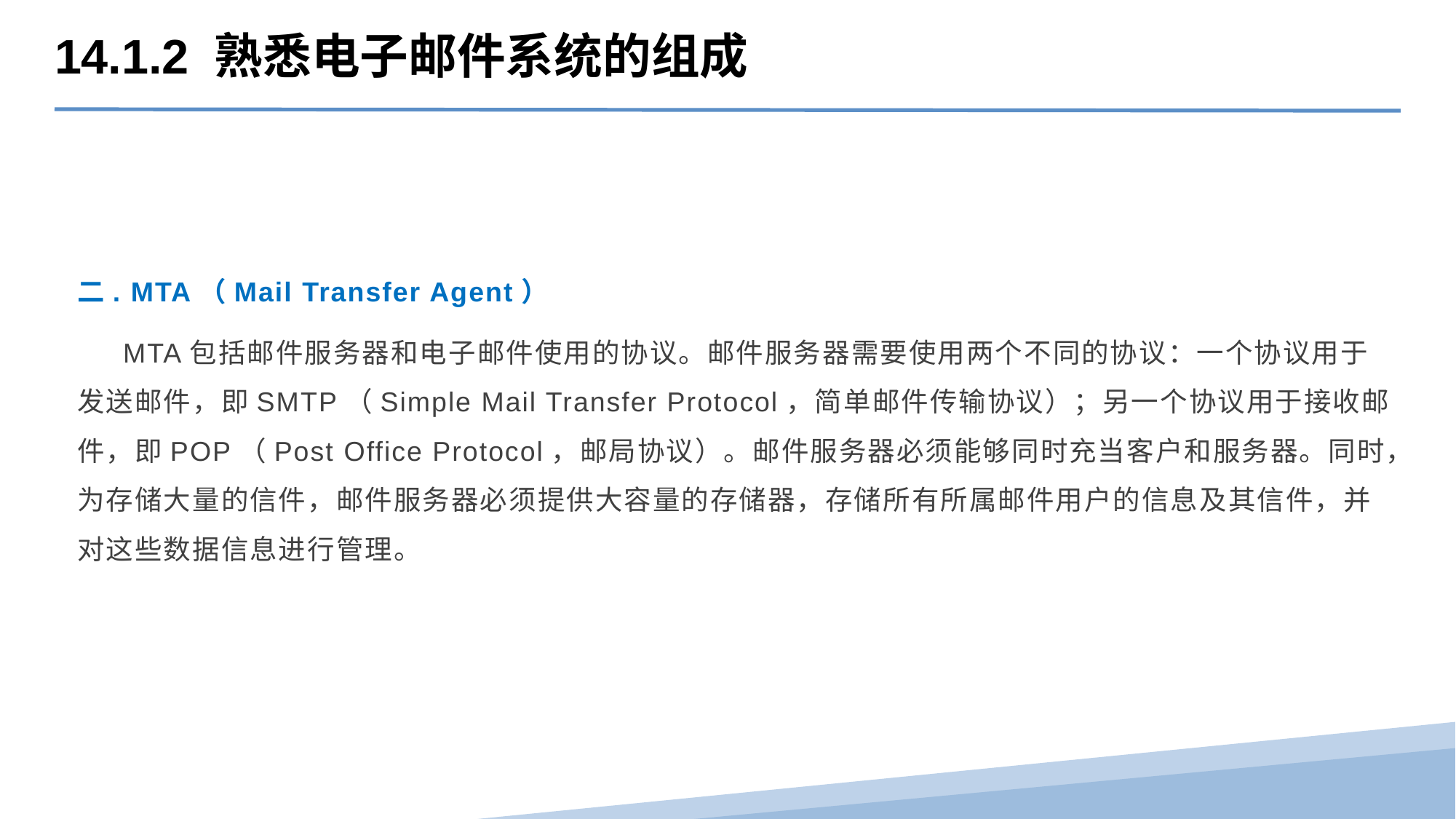

14.1.2 熟悉电子邮件系统的组成
二. MTA（Mail Transfer Agent）
     MTA包括邮件服务器和电子邮件使用的协议。邮件服务器需要使用两个不同的协议：一个协议用于发送邮件，即SMTP（Simple Mail Transfer Protocol，简单邮件传输协议）；另一个协议用于接收邮件，即POP（Post Office Protocol，邮局协议）。邮件服务器必须能够同时充当客户和服务器。同时，为存储大量的信件，邮件服务器必须提供大容量的存储器，存储所有所属邮件用户的信息及其信件，并对这些数据信息进行管理。